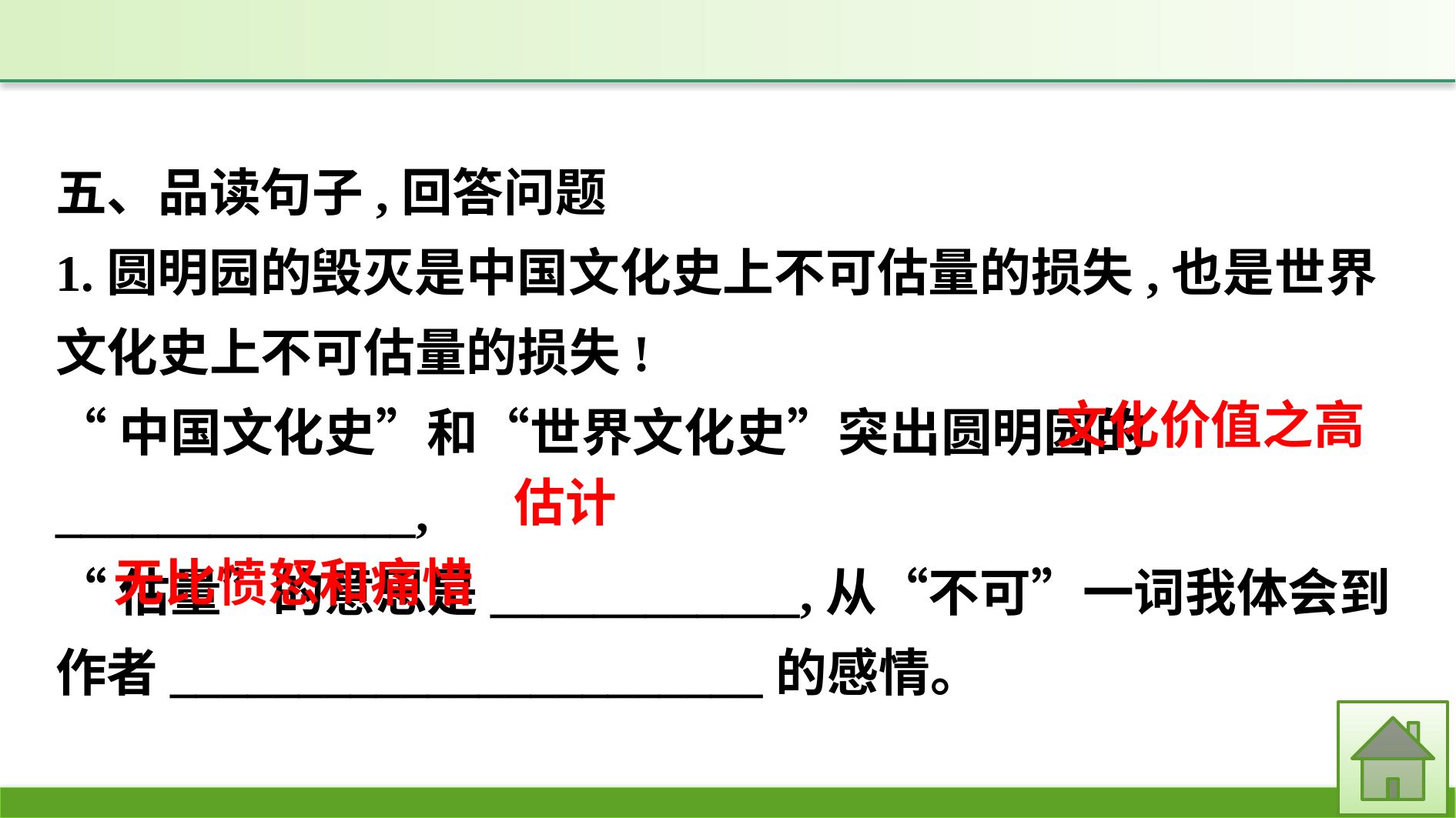

五、品读句子,回答问题
1.圆明园的毁灭是中国文化史上不可估量的损失,也是世界文化史上不可估量的损失!
“中国文化史”和“世界文化史”突出圆明园的______________,
“估量”的意思是____________,从“不可”一词我体会到作者_______________________的感情。
文化价值之高
估计
无比愤怒和痛惜